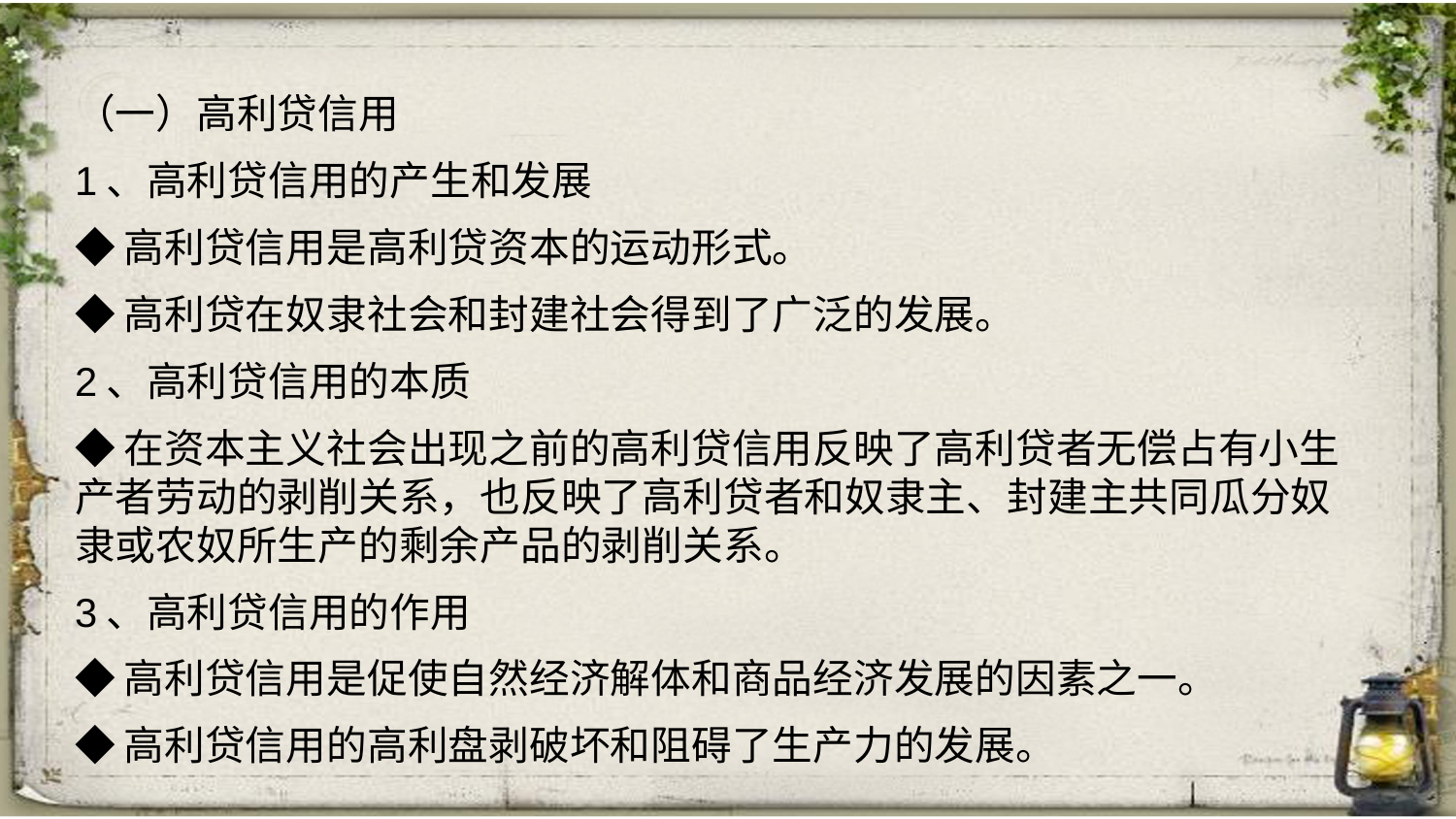

（一）高利贷信用
1、高利贷信用的产生和发展
◆高利贷信用是高利贷资本的运动形式。
◆高利贷在奴隶社会和封建社会得到了广泛的发展。
2、高利贷信用的本质
◆在资本主义社会出现之前的高利贷信用反映了高利贷者无偿占有小生产者劳动的剥削关系，也反映了高利贷者和奴隶主、封建主共同瓜分奴隶或农奴所生产的剩余产品的剥削关系。
3、高利贷信用的作用
◆高利贷信用是促使自然经济解体和商品经济发展的因素之一。
◆高利贷信用的高利盘剥破坏和阻碍了生产力的发展。